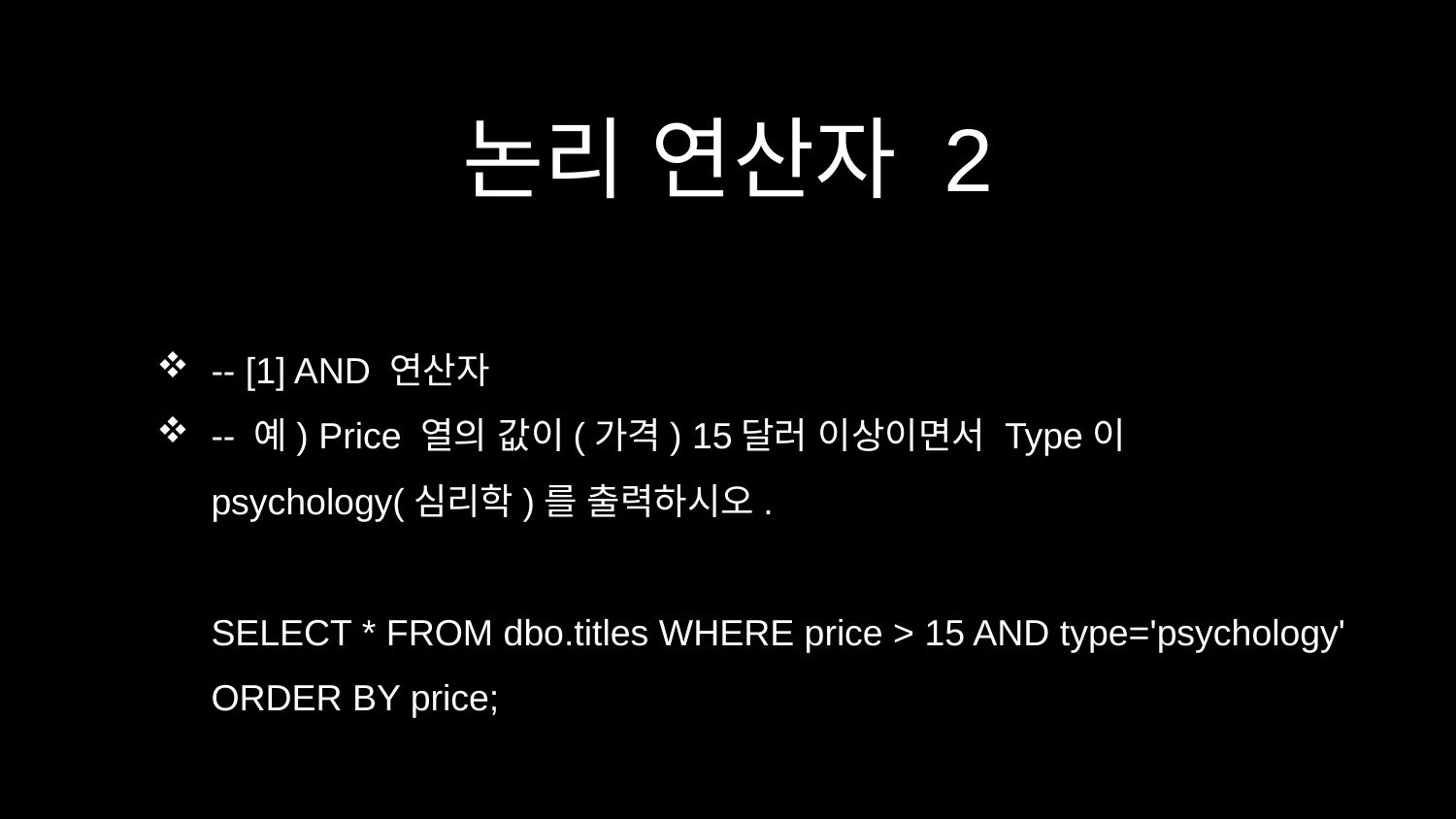

# 논리 연산자 2
-- [1] AND 연산자
-- 예) Price 열의 값이(가격) 15달러 이상이면서 Type이 psychology(심리학)를 출력하시오.
SELECT * FROM dbo.titles WHERE price > 15 AND type='psychology' ORDER BY price;